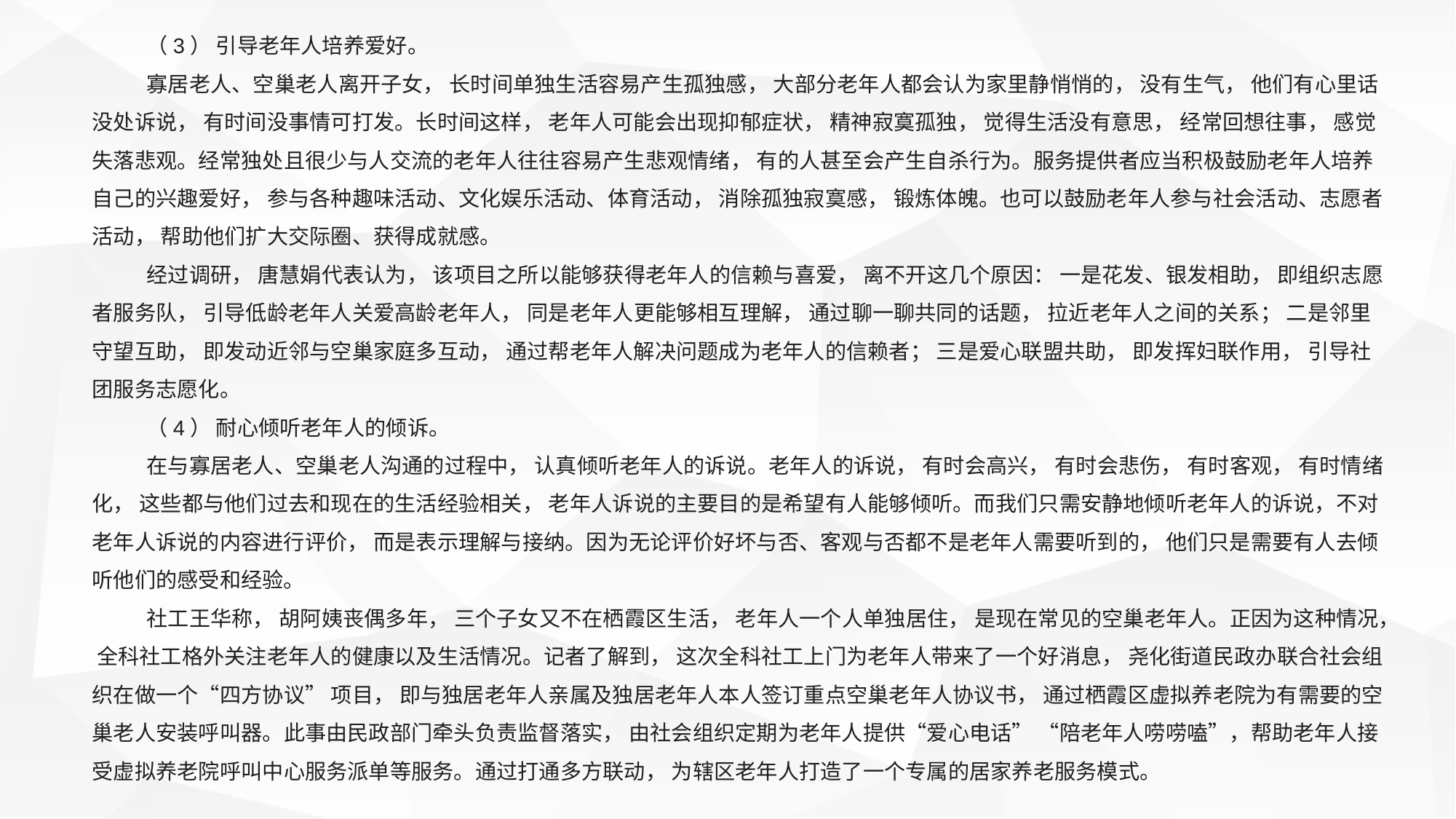

（3） 引导老年人培养爱好。
寡居老人、空巢老人离开子女， 长时间单独生活容易产生孤独感， 大部分老年人都会认为家里静悄悄的， 没有生气， 他们有心里话没处诉说， 有时间没事情可打发。长时间这样， 老年人可能会出现抑郁症状， 精神寂寞孤独， 觉得生活没有意思， 经常回想往事， 感觉失落悲观。经常独处且很少与人交流的老年人往往容易产生悲观情绪， 有的人甚至会产生自杀行为。服务提供者应当积极鼓励老年人培养自己的兴趣爱好， 参与各种趣味活动、文化娱乐活动、体育活动， 消除孤独寂寞感， 锻炼体魄。也可以鼓励老年人参与社会活动、志愿者活动， 帮助他们扩大交际圈、获得成就感。
经过调研， 唐慧娟代表认为， 该项目之所以能够获得老年人的信赖与喜爱， 离不开这几个原因： 一是花发、银发相助， 即组织志愿者服务队， 引导低龄老年人关爱高龄老年人， 同是老年人更能够相互理解， 通过聊一聊共同的话题， 拉近老年人之间的关系； 二是邻里守望互助， 即发动近邻与空巢家庭多互动， 通过帮老年人解决问题成为老年人的信赖者； 三是爱心联盟共助， 即发挥妇联作用， 引导社团服务志愿化。
（4） 耐心倾听老年人的倾诉。
在与寡居老人、空巢老人沟通的过程中， 认真倾听老年人的诉说。老年人的诉说， 有时会高兴， 有时会悲伤， 有时客观， 有时情绪化， 这些都与他们过去和现在的生活经验相关， 老年人诉说的主要目的是希望有人能够倾听。而我们只需安静地倾听老年人的诉说，不对老年人诉说的内容进行评价， 而是表示理解与接纳。因为无论评价好坏与否、客观与否都不是老年人需要听到的， 他们只是需要有人去倾听他们的感受和经验。
社工王华称， 胡阿姨丧偶多年， 三个子女又不在栖霞区生活， 老年人一个人单独居住， 是现在常见的空巢老年人。正因为这种情况， 全科社工格外关注老年人的健康以及生活情况。记者了解到， 这次全科社工上门为老年人带来了一个好消息， 尧化街道民政办联合社会组织在做一个“四方协议” 项目， 即与独居老年人亲属及独居老年人本人签订重点空巢老年人协议书， 通过栖霞区虚拟养老院为有需要的空巢老人安装呼叫器。此事由民政部门牵头负责监督落实， 由社会组织定期为老年人提供“爱心电话” “陪老年人唠唠嗑”，帮助老年人接受虚拟养老院呼叫中心服务派单等服务。通过打通多方联动， 为辖区老年人打造了一个专属的居家养老服务模式。